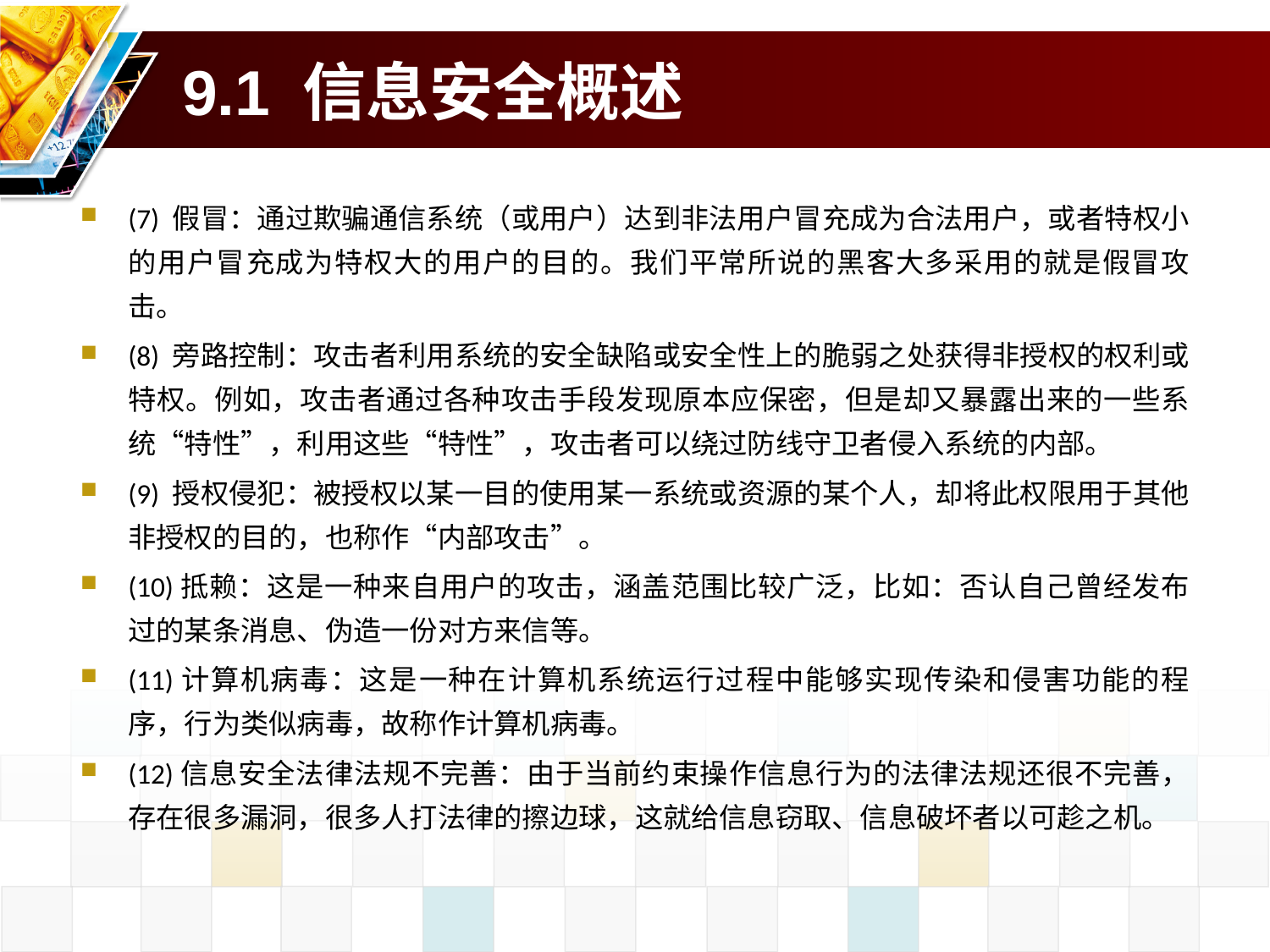

# 9.1 信息安全概述
(7) 假冒：通过欺骗通信系统（或用户）达到非法用户冒充成为合法用户，或者特权小的用户冒充成为特权大的用户的目的。我们平常所说的黑客大多采用的就是假冒攻击。
(8) 旁路控制：攻击者利用系统的安全缺陷或安全性上的脆弱之处获得非授权的权利或特权。例如，攻击者通过各种攻击手段发现原本应保密，但是却又暴露出来的一些系统“特性”，利用这些“特性”，攻击者可以绕过防线守卫者侵入系统的内部。
(9) 授权侵犯：被授权以某一目的使用某一系统或资源的某个人，却将此权限用于其他非授权的目的，也称作“内部攻击”。
(10)抵赖：这是一种来自用户的攻击，涵盖范围比较广泛，比如：否认自己曾经发布过的某条消息、伪造一份对方来信等。
(11)计算机病毒：这是一种在计算机系统运行过程中能够实现传染和侵害功能的程序，行为类似病毒，故称作计算机病毒。
(12)信息安全法律法规不完善：由于当前约束操作信息行为的法律法规还很不完善，存在很多漏洞，很多人打法律的擦边球，这就给信息窃取、信息破坏者以可趁之机。